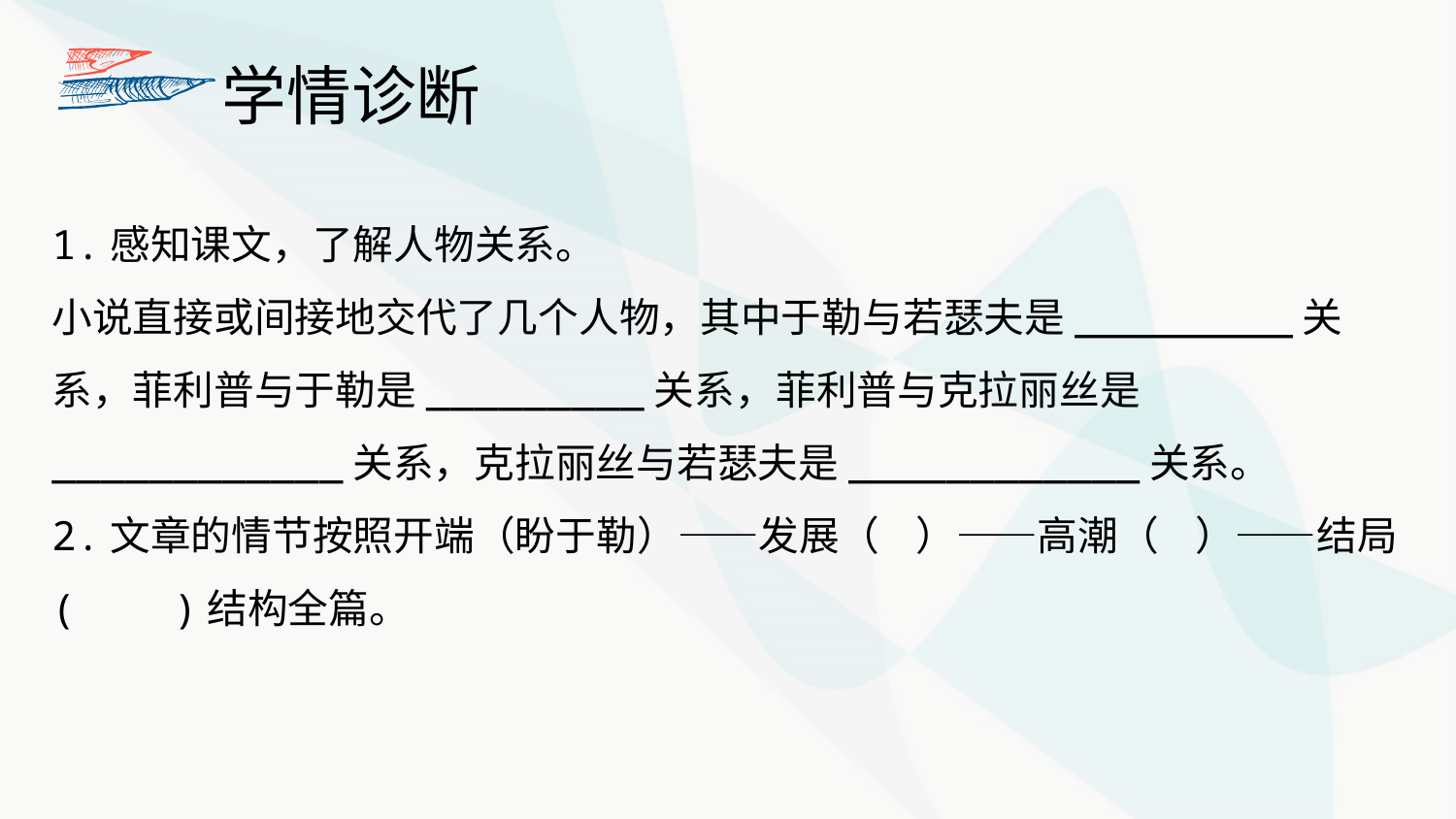

学情诊断

1.感知课文，了解人物关系。
小说直接或间接地交代了几个人物，其中于勒与若瑟夫是_________关系，菲利普与于勒是_________关系，菲利普与克拉丽丝是____________关系，克拉丽丝与若瑟夫是____________关系。
2.文章的情节按照开端（盼于勒）——发展（    ）——高潮（    ）——结局(    )结构全篇。